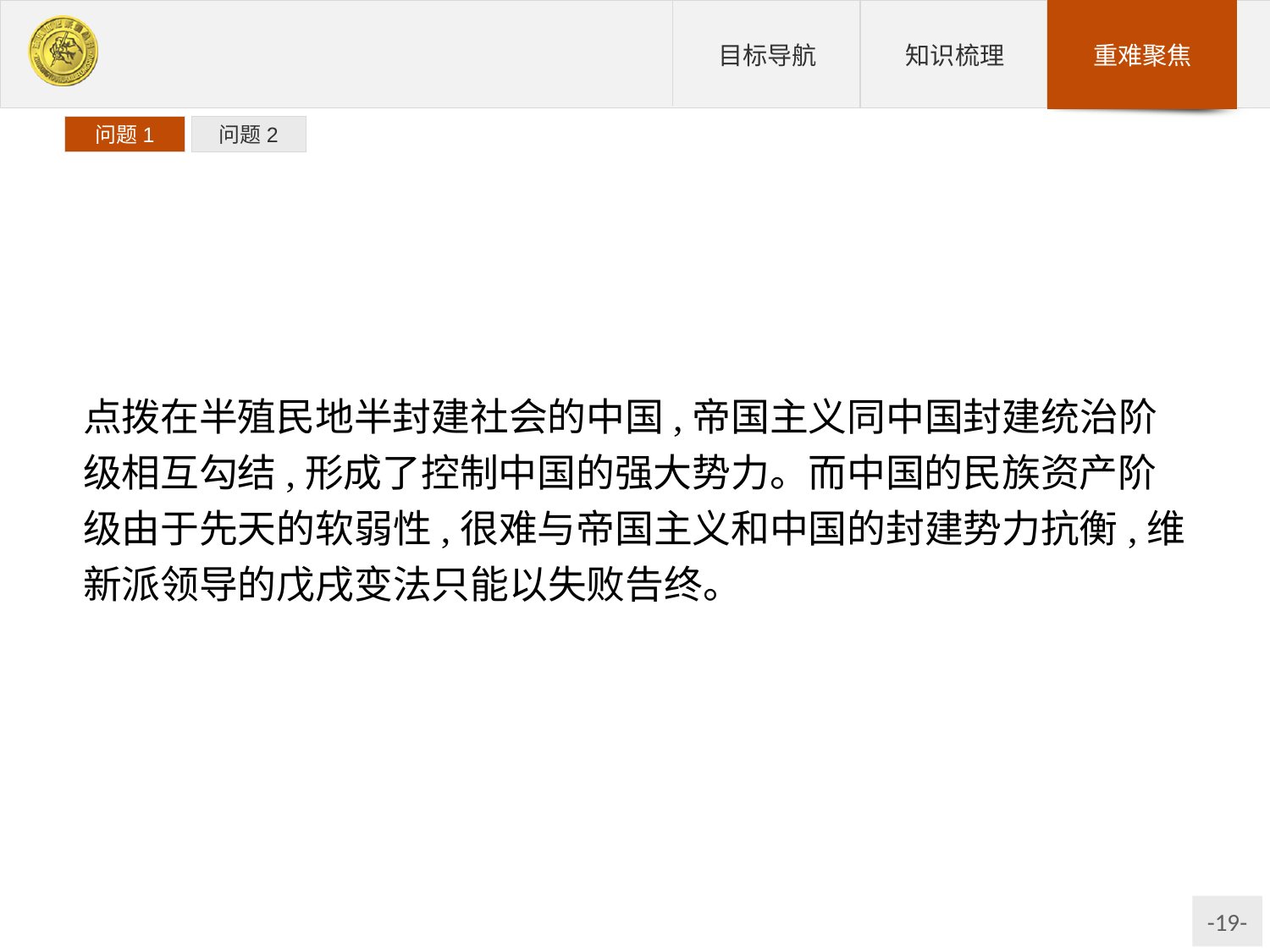

问题1
问题2
点拨在半殖民地半封建社会的中国,帝国主义同中国封建统治阶级相互勾结,形成了控制中国的强大势力。而中国的民族资产阶级由于先天的软弱性,很难与帝国主义和中国的封建势力抗衡,维新派领导的戊戌变法只能以失败告终。